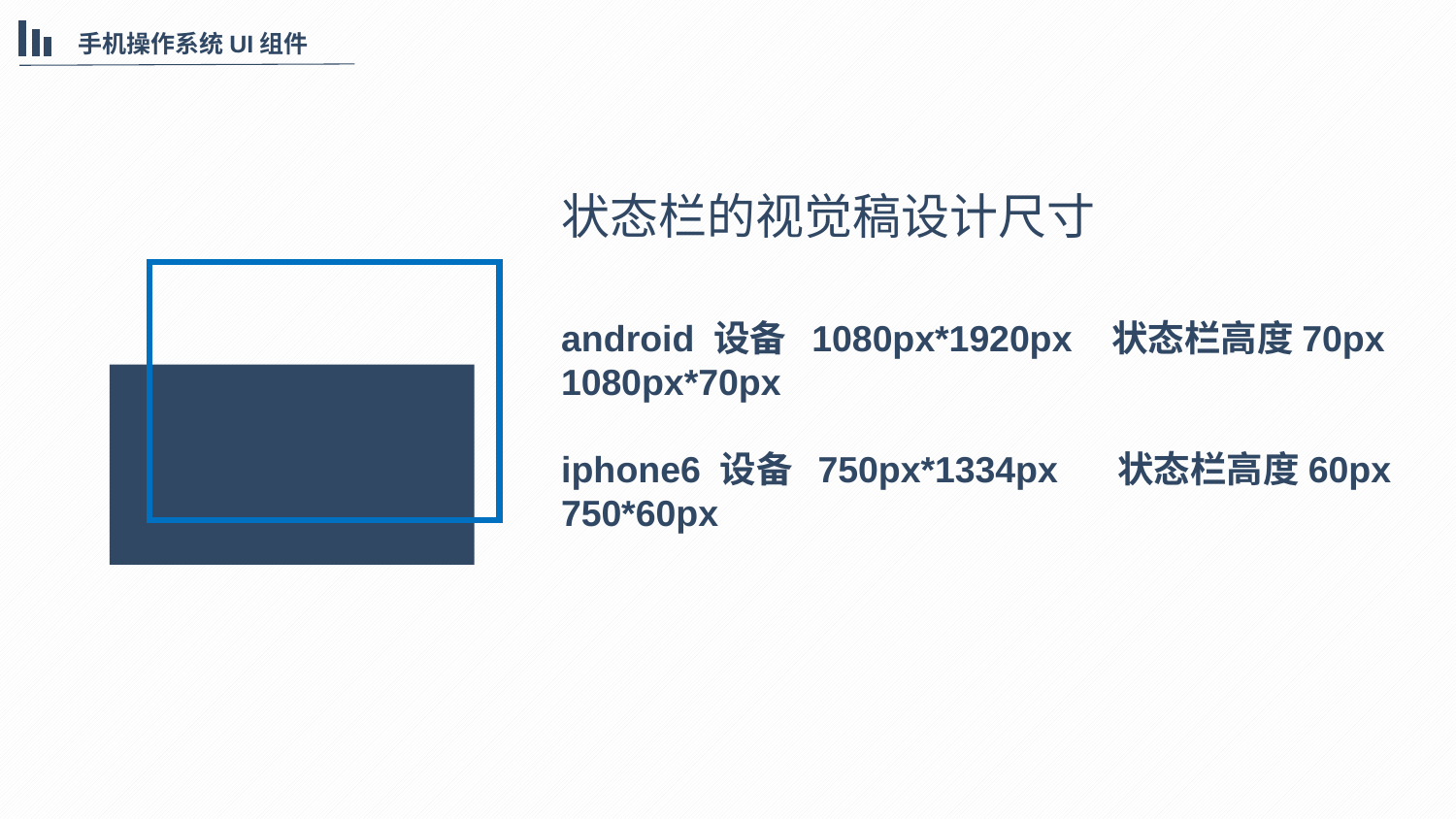

手机操作系统UI组件

状态栏的视觉稿设计尺寸

android 设备  1080px*1920px   状态栏高度70px     1080px*70px

iphone6 设备  750px*1334px     状态栏高度60px       750*60px